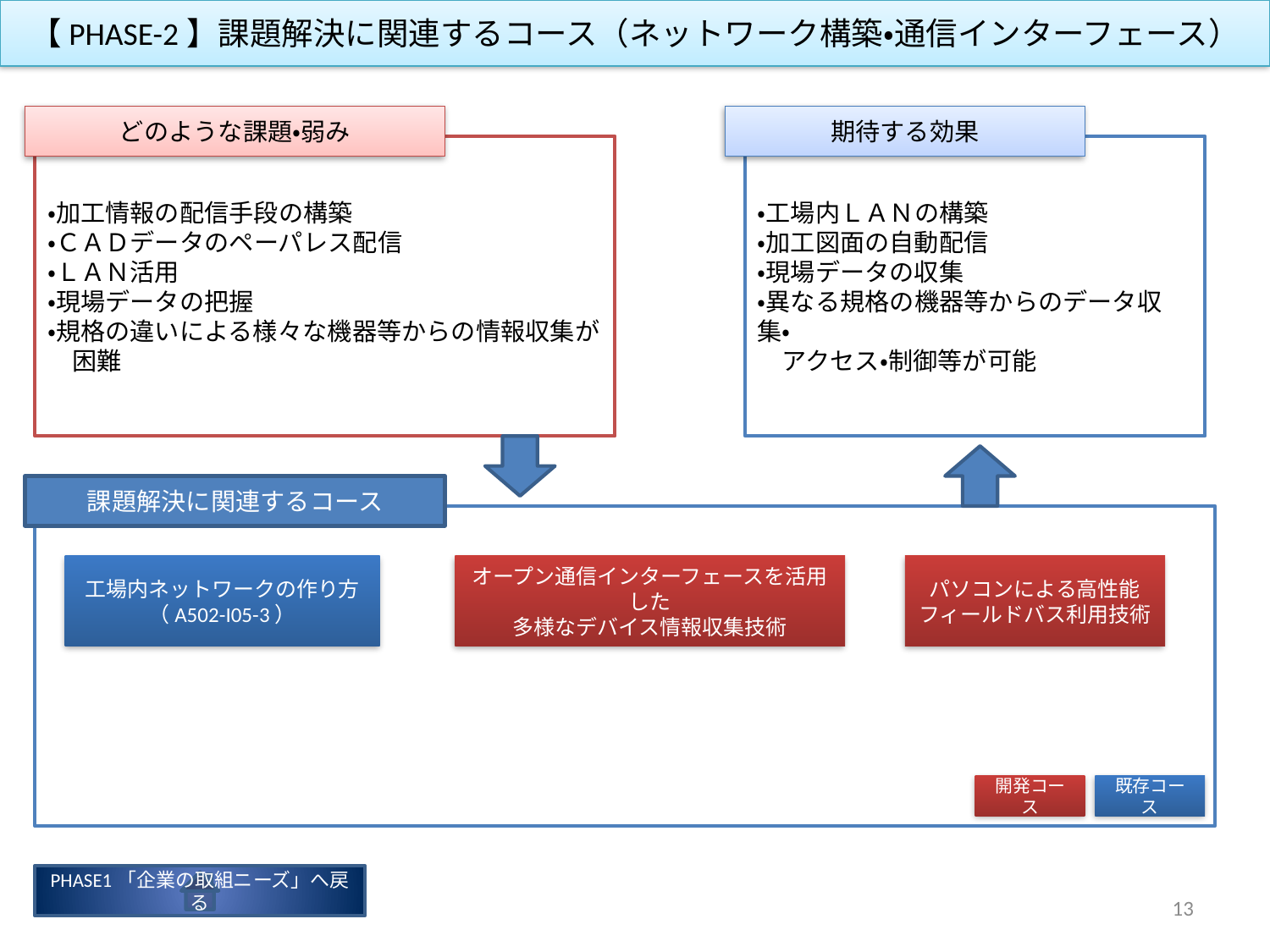

【PHASE-2】課題解決に関連するコース（ネットワーク構築・通信インターフェース）
どのような課題・弱み
期待する効果
・加工情報の配信手段の構築
・ＣＡＤデータのペーパレス配信
・ＬＡＮ活用
・現場データの把握
・規格の違いによる様々な機器等からの情報収集が
　困難
・工場内ＬＡＮの構築
・加工図面の自動配信
・現場データの収集
・異なる規格の機器等からのデータ収集・
　アクセス・制御等が可能

課題解決に関連するコース

工場内ネットワークの作り方
（A502-I05-3）
オープン通信インターフェースを活用した
多様なデバイス情報収集技術
パソコンによる高性能フィールドバス利用技術
開発コース
既存コース
PHASE1「企業の取組ニーズ」へ戻る
13